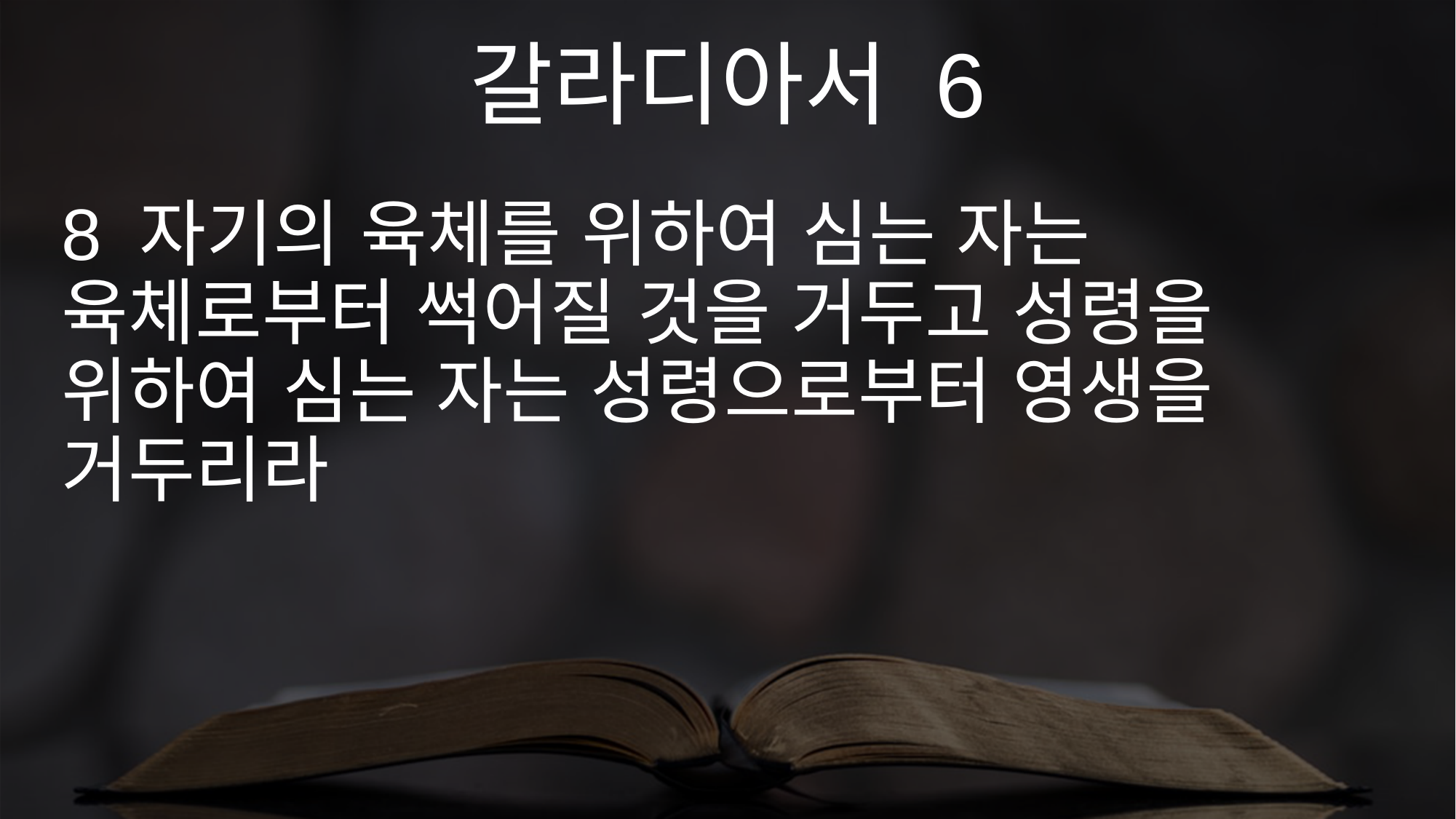

갈라디아서 6
8 자기의 육체를 위하여 심는 자는 육체로부터 썩어질 것을 거두고 성령을 위하여 심는 자는 성령으로부터 영생을 거두리라